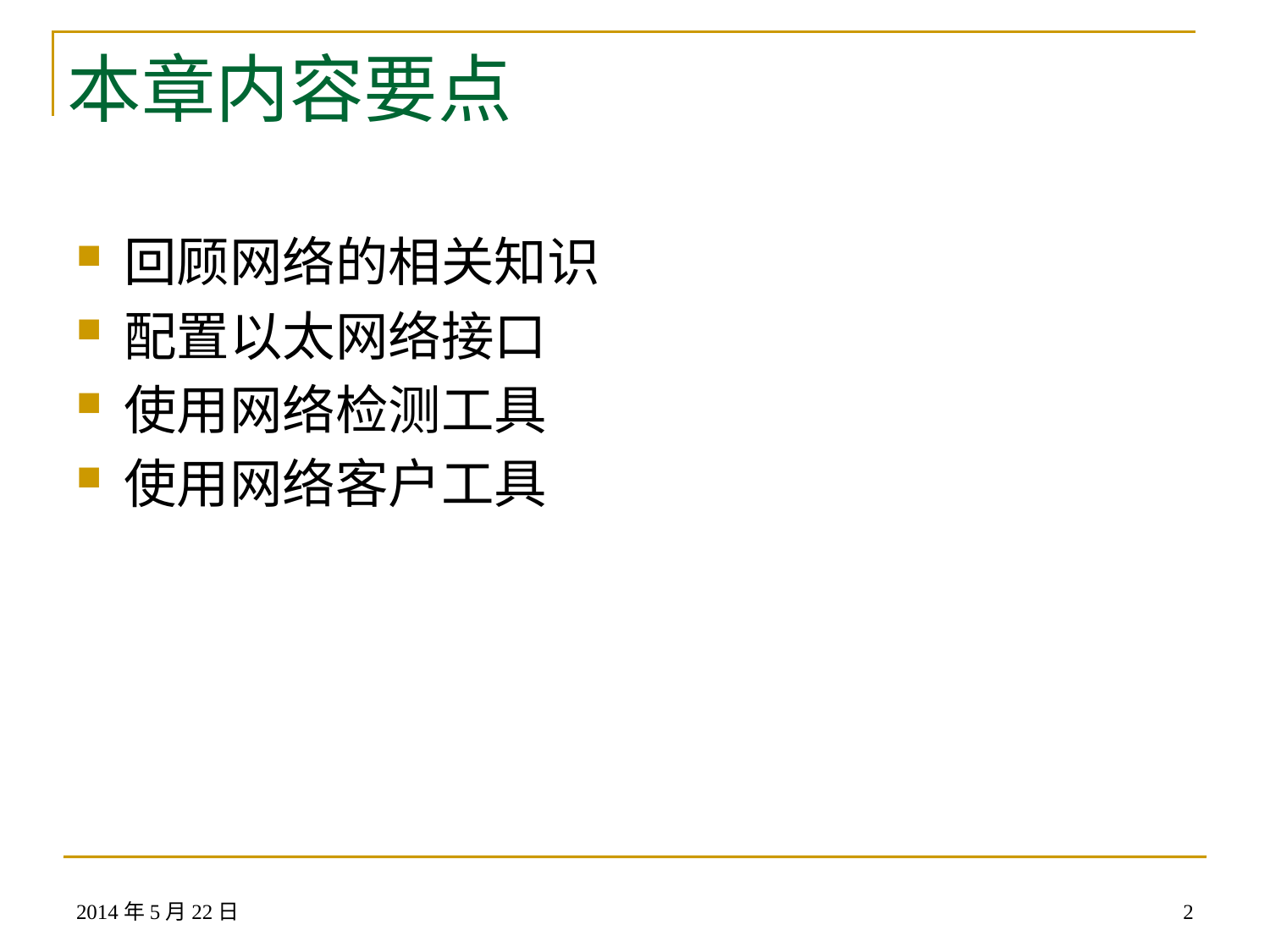

# 本章内容要点
回顾网络的相关知识
配置以太网络接口
使用网络检测工具
使用网络客户工具

2014年5月22日
2